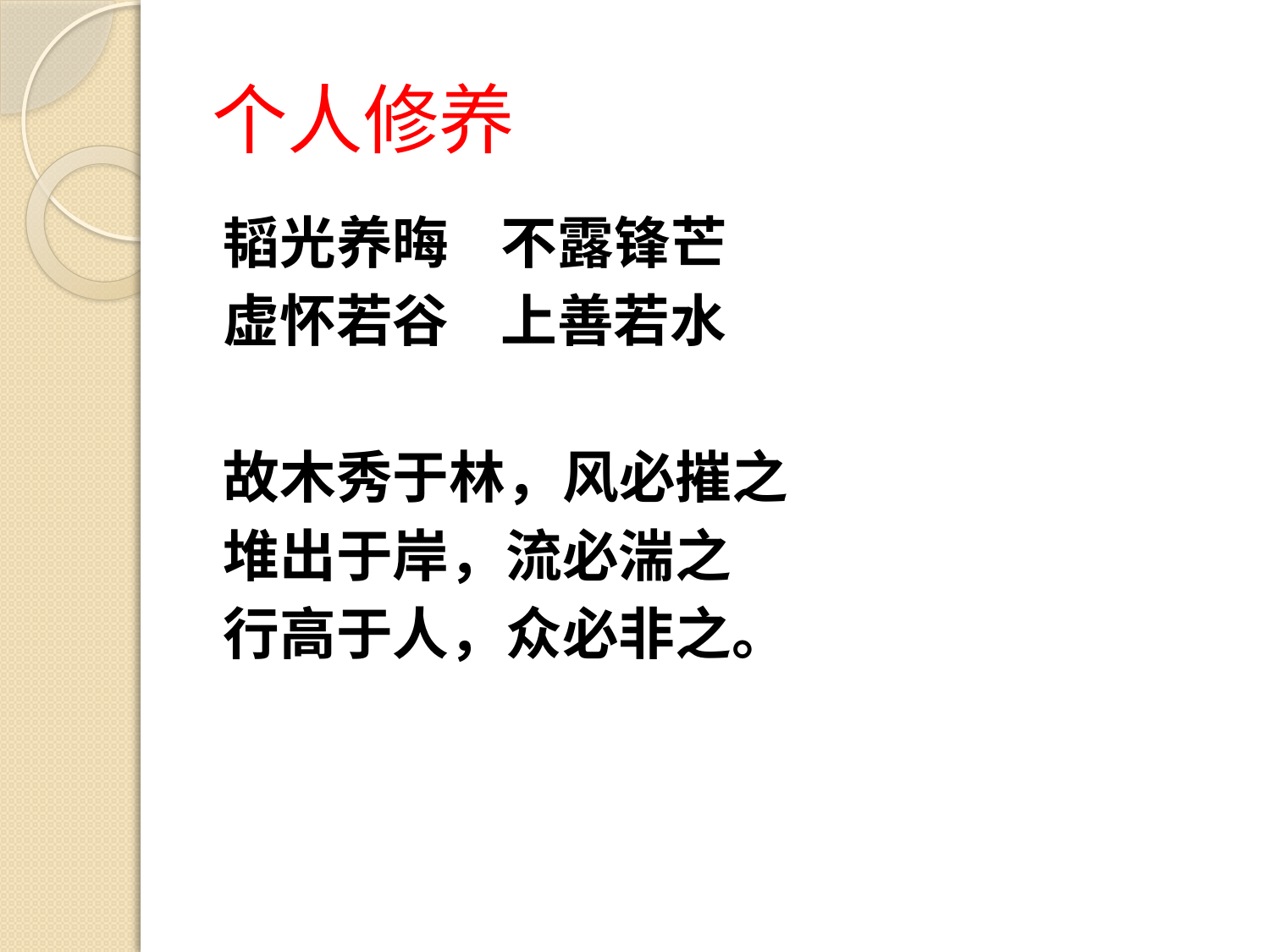

# 个人修养
韬光养晦    不露锋芒
虚怀若谷    上善若水

故木秀于林，风必摧之
堆出于岸，流必湍之
行高于人，众必非之。